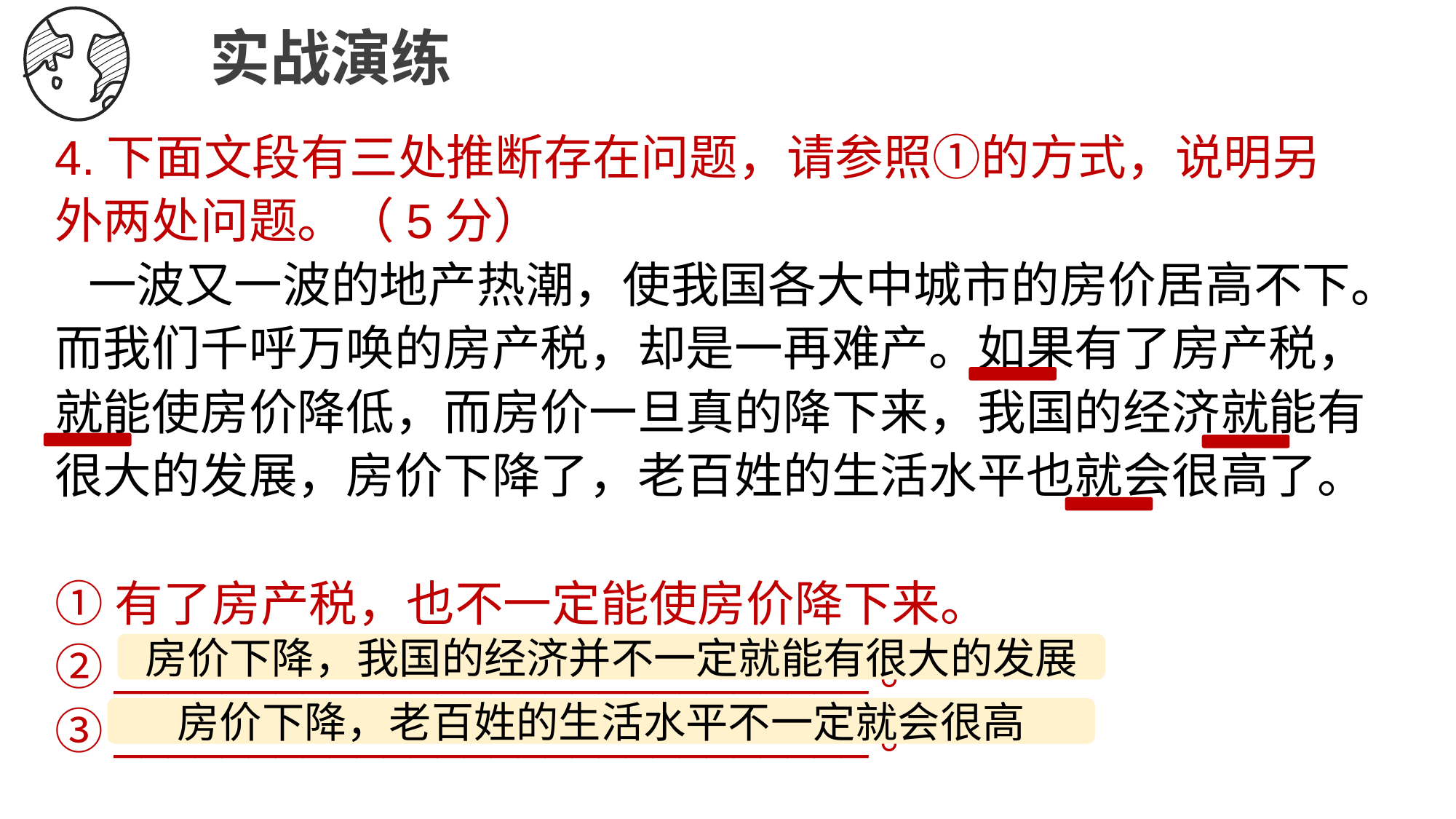

实战演练
4.下面文段有三处推断存在问题，请参照①的方式，说明另外两处问题。（5分）
  一波又一波的地产热潮，使我国各大中城市的房价居高不下。而我们千呼万唤的房产税，却是一再难产。如果有了房产税，就能使房价降低，而房价一旦真的降下来，我国的经济就能有很大的发展，房价下降了，老百姓的生活水平也就会很高了。

①有了房产税，也不一定能使房价降下来。   ②____________________________。  ③____________________________。

房价下降，我国的经济并不一定就能有很大的发展
房价下降，老百姓的生活水平不一定就会很高